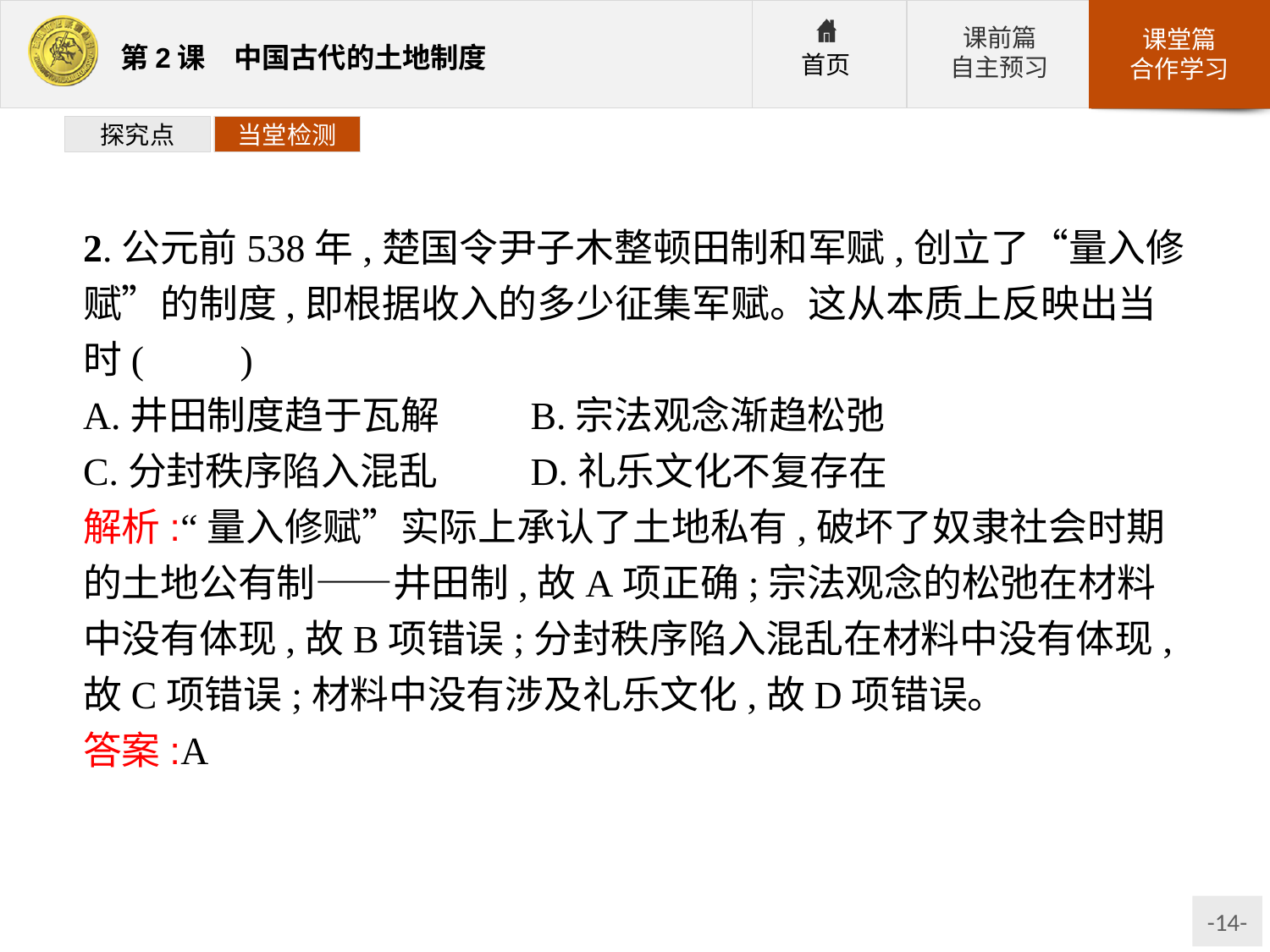

探究点
当堂检测
2.公元前538年,楚国令尹子木整顿田制和军赋,创立了“量入修赋”的制度,即根据收入的多少征集军赋。这从本质上反映出当时(　　)
A.井田制度趋于瓦解	B.宗法观念渐趋松弛
C.分封秩序陷入混乱	D.礼乐文化不复存在
解析:“量入修赋”实际上承认了土地私有,破坏了奴隶社会时期的土地公有制——井田制,故A项正确;宗法观念的松弛在材料中没有体现,故B项错误;分封秩序陷入混乱在材料中没有体现,故C项错误;材料中没有涉及礼乐文化,故D项错误。
答案:A